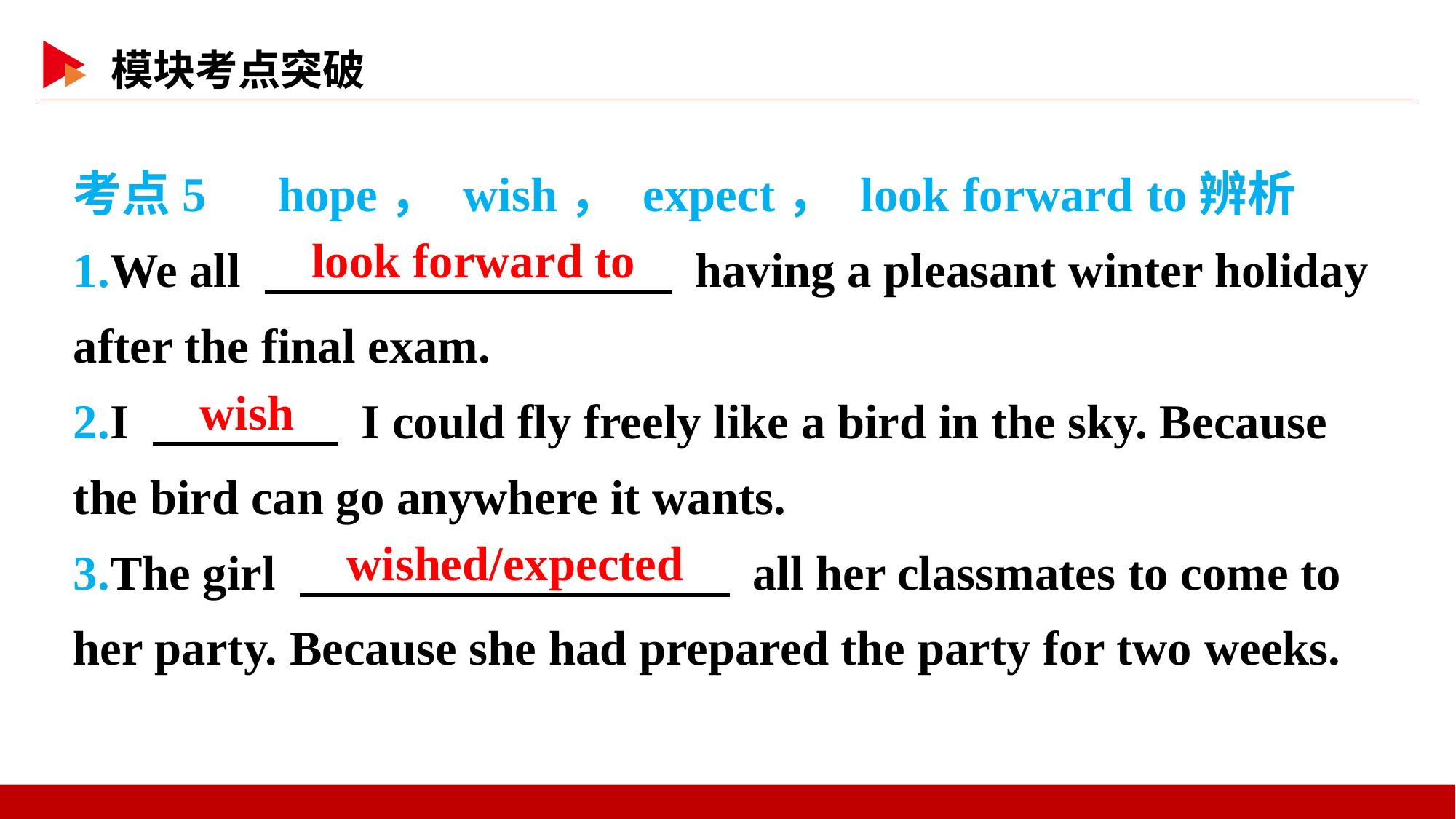

考点5　hope， wish， expect， look forward to辨析
1.We all 　                            　 having a pleasant winter holiday after the final exam.
2.I 　        　 I could fly freely like a bird in the sky. Because the bird can go anywhere it wants.
3.The girl 　                              　 all her classmates to come to her party. Because she had prepared the party for two weeks.
　look forward to
　wish
　wished/expected